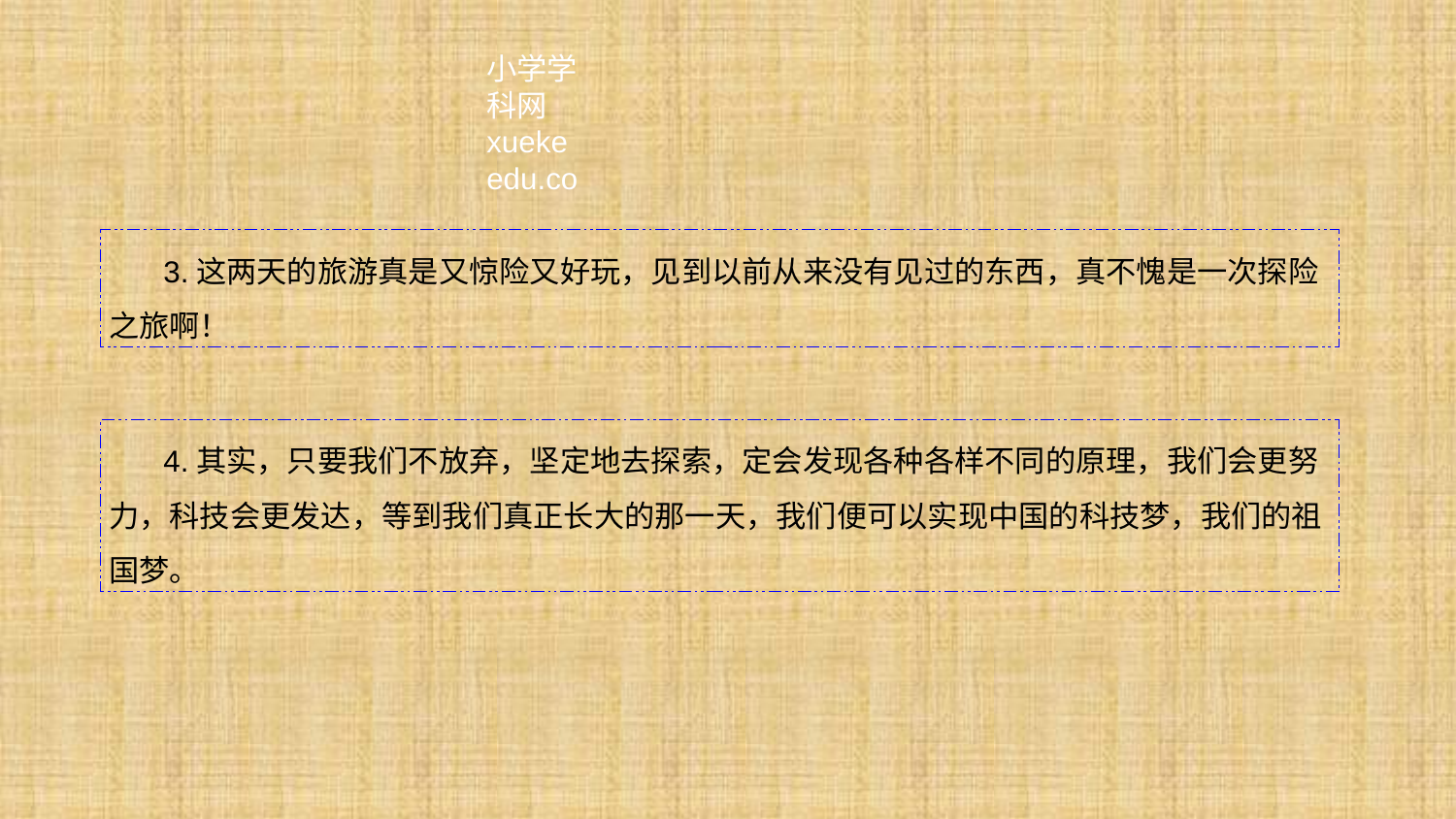

小学学科网  xuekeedu.co
3.这两天的旅游真是又惊险又好玩，见到以前从来没有见过的东西，真不愧是一次探险之旅啊！
4.其实，只要我们不放弃，坚定地去探索，定会发现各种各样不同的原理，我们会更努力，科技会更发达，等到我们真正长大的那一天，我们便可以实现中国的科技梦，我们的祖国梦。